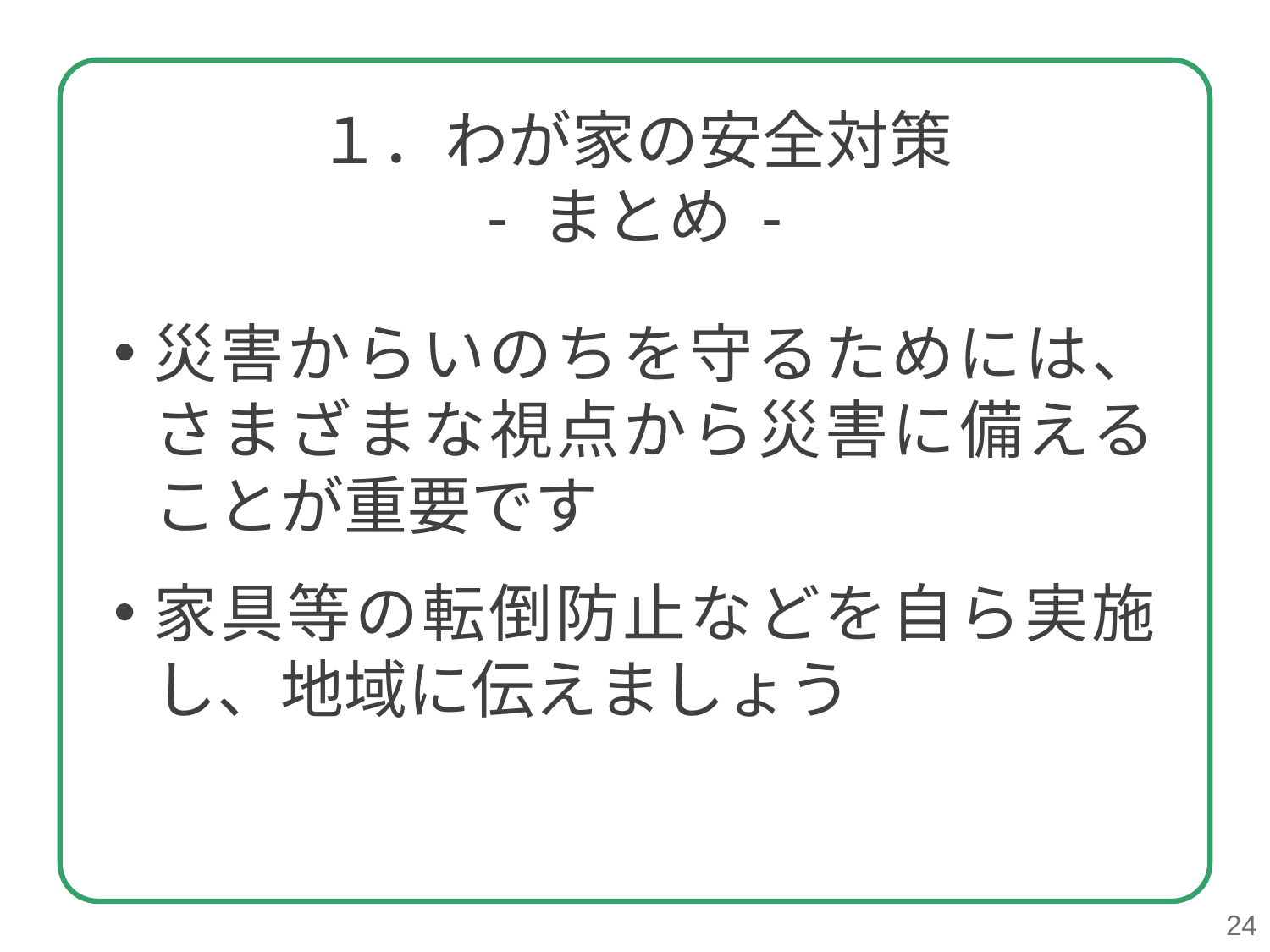

１．わが家の安全対策
- まとめ -
災害からいのちを守るためには、さまざまな視点から災害に備えることが重要です
家具等の転倒防止などを自ら実施し、地域に伝えましょう
24